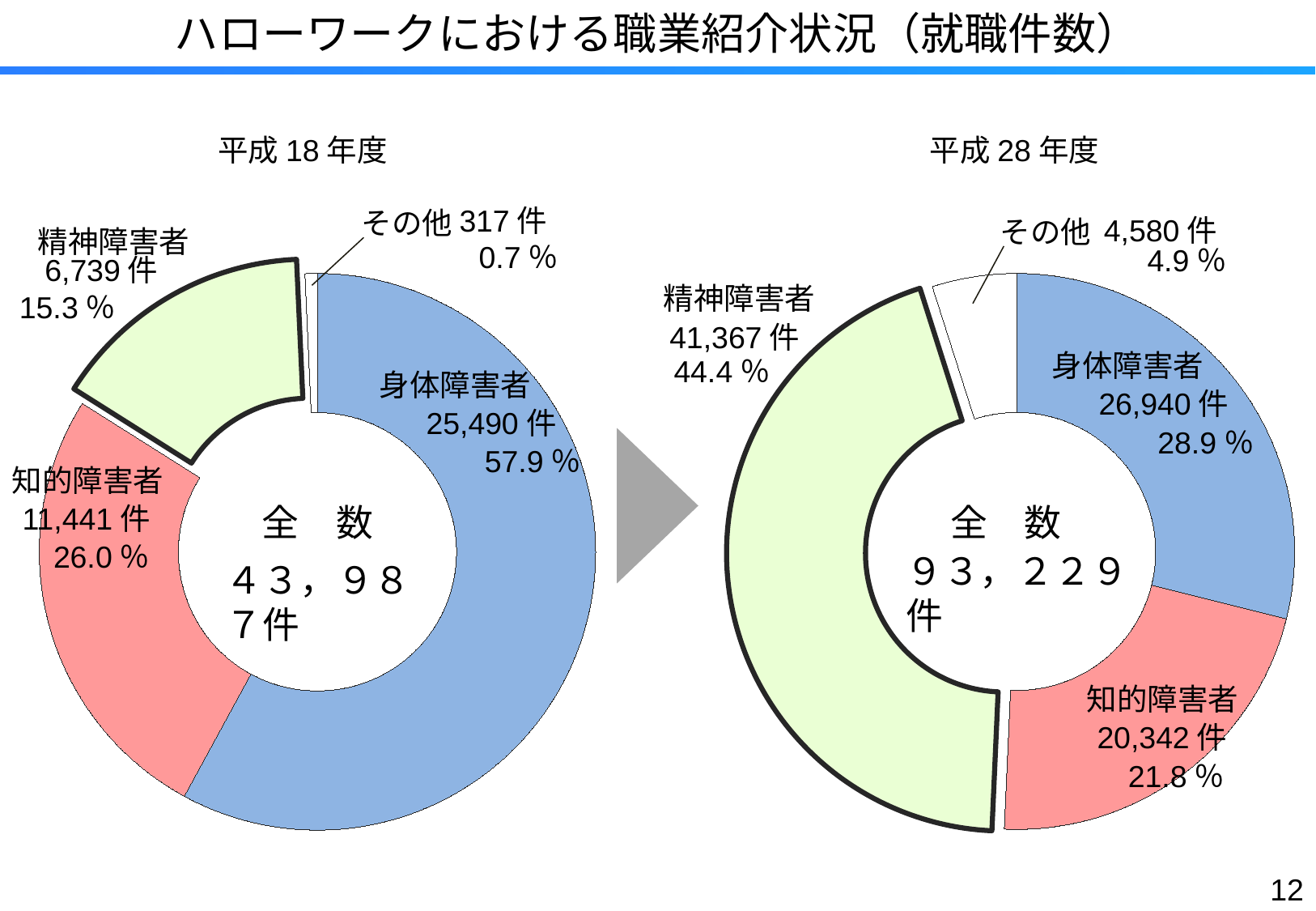

ハローワークにおける職業紹介状況（就職件数）

### Chart

| Category | 列1 |
|---|---|
| 身体障害者 | 25490.0 |
| 知的障害者 | 11441.0 |
| 精神障害者 | 6739.0 |
| その他 | 317.0 |
平成18年度

### Chart

| Category | 列1 |
|---|---|
| 身体障害者 | 26940.0 |
| 知的障害者 | 20342.0 |
| 精神障害者 | 41367.0 |
| その他 | 4580.0 |
平成28年度
317件
その他
4,580件
その他
精神障害者
0.7％
4.9％
6,739件
精神障害者
15.3％
41,367件
身体障害者
44.4％
身体障害者
26,940件
25,490件
28.9％
57.9％
知的障害者

11,441件
全　数
全　数
26.0％
９３，２２９件
４３，９８７件
知的障害者
20,342件
21.8％
12